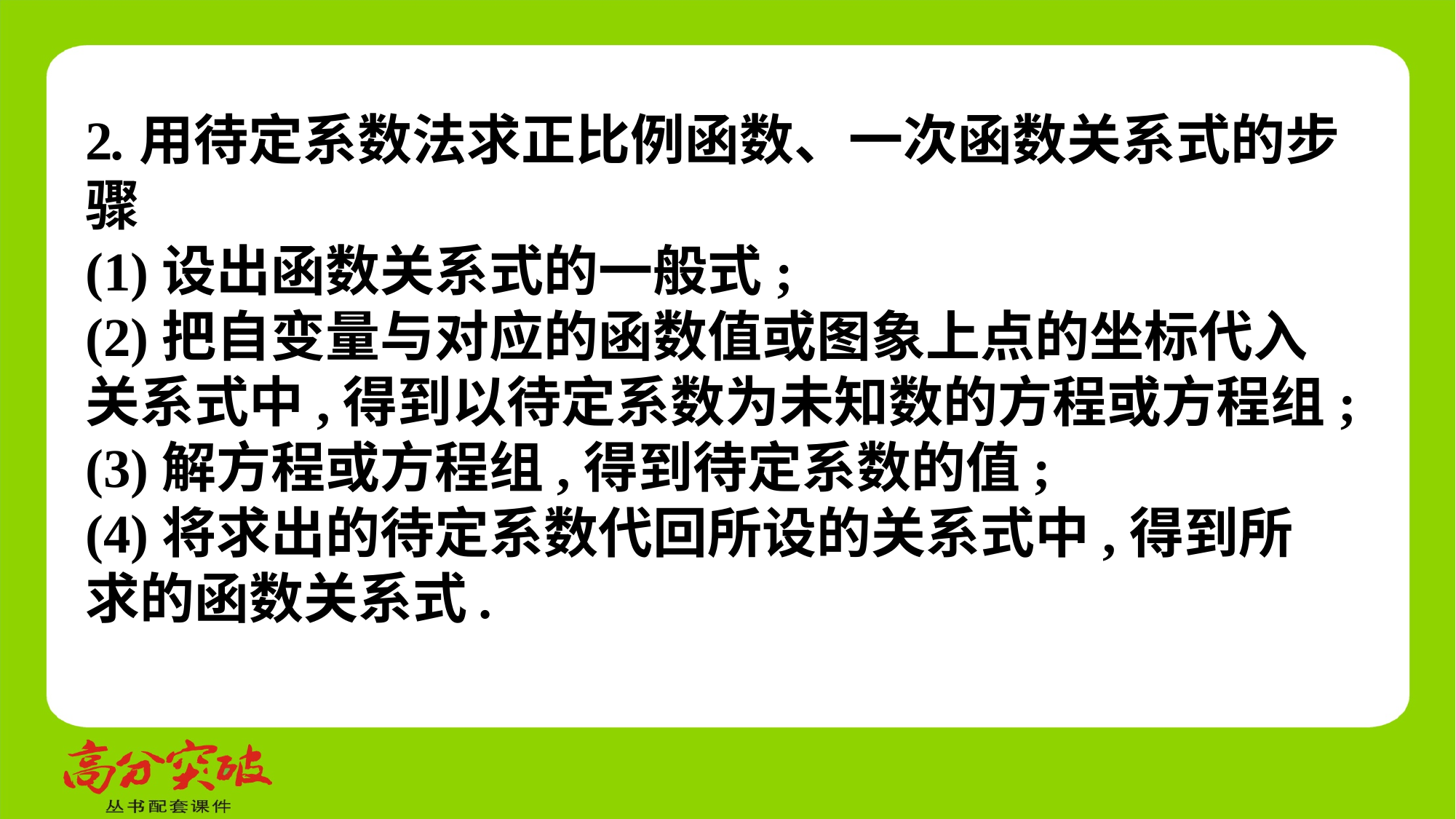

2.用待定系数法求正比例函数、一次函数关系式的步骤
(1)设出函数关系式的一般式;
(2)把自变量与对应的函数值或图象上点的坐标代入关系式中,得到以待定系数为未知数的方程或方程组;
(3)解方程或方程组,得到待定系数的值;
(4)将求出的待定系数代回所设的关系式中,得到所求的函数关系式.